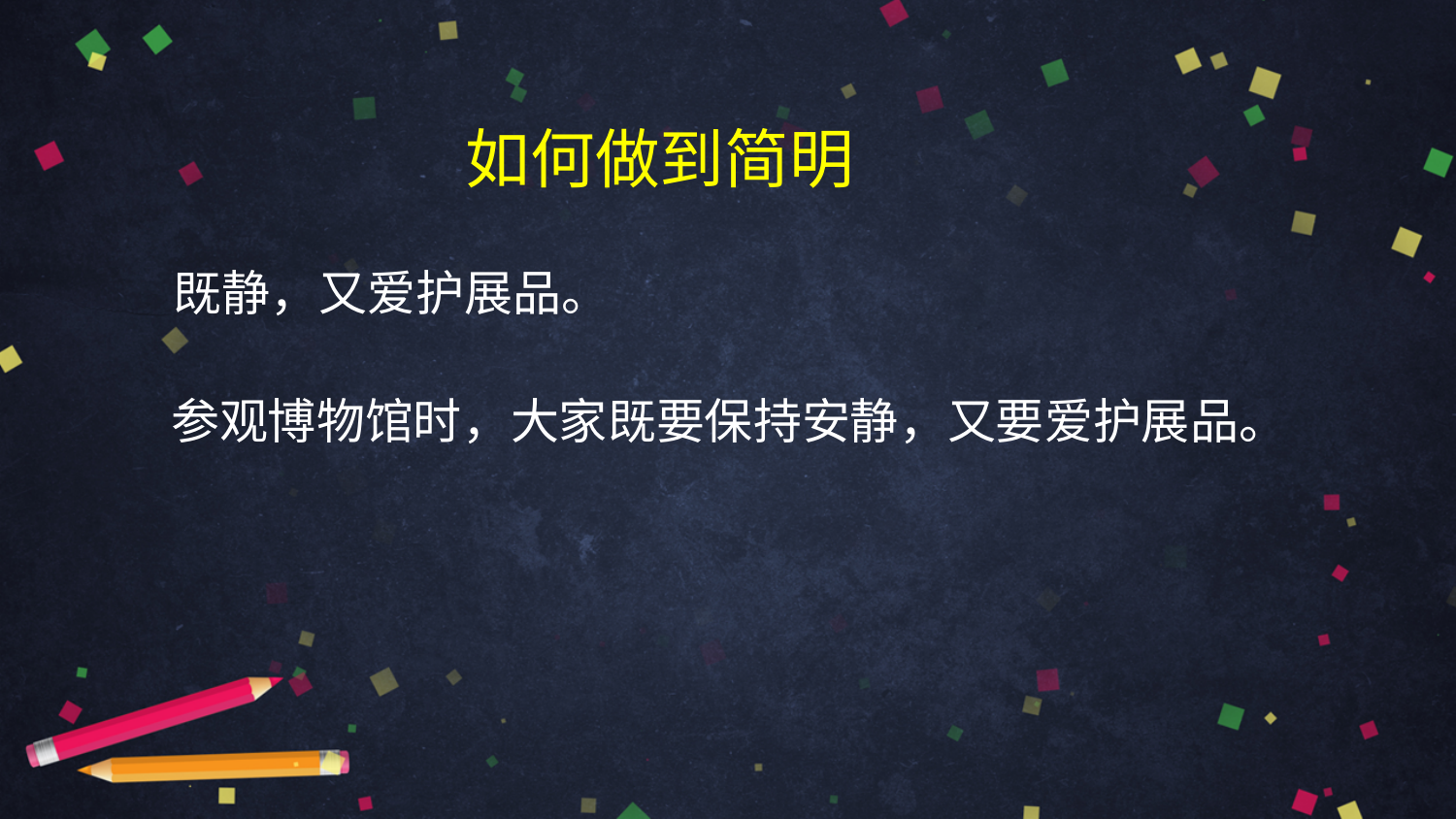

#
    如何做到简明
既静，又爱护展品。
参观博物馆时，大家既要保持安静，又要爱护展品。